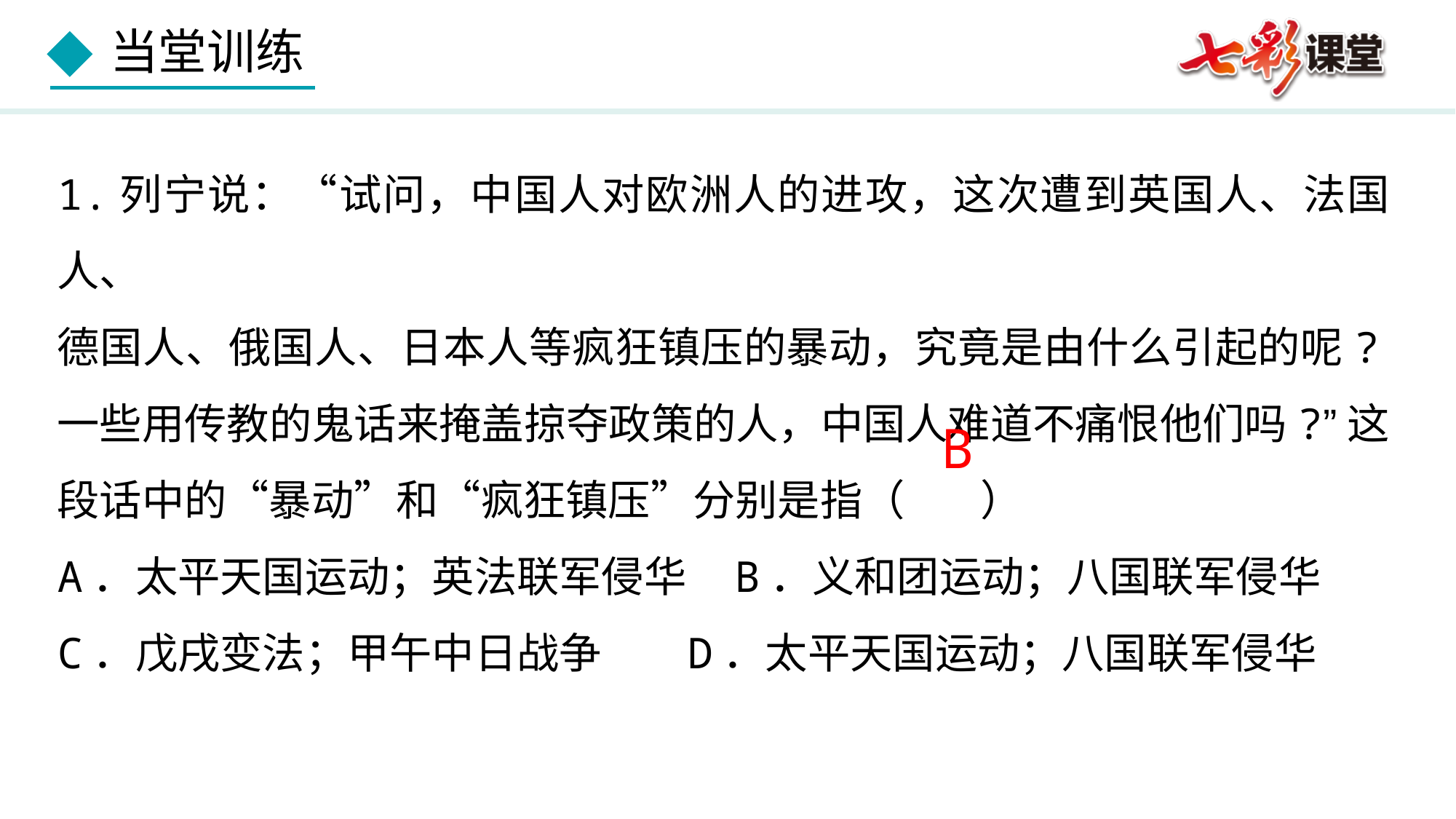

1.列宁说：“试问，中国人对欧洲人的进攻，这次遭到英国人、法国人、
德国人、俄国人、日本人等疯狂镇压的暴动，究竟是由什么引起的呢?一些用传教的鬼话来掩盖掠夺政策的人，中国人难道不痛恨他们吗?”这段话中的“暴动”和“疯狂镇压”分别是指（        ）
A．太平天国运动；英法联军侵华    B．义和团运动；八国联军侵华
C．戊戌变法；甲午中日战争        D．太平天国运动；八国联军侵华
B